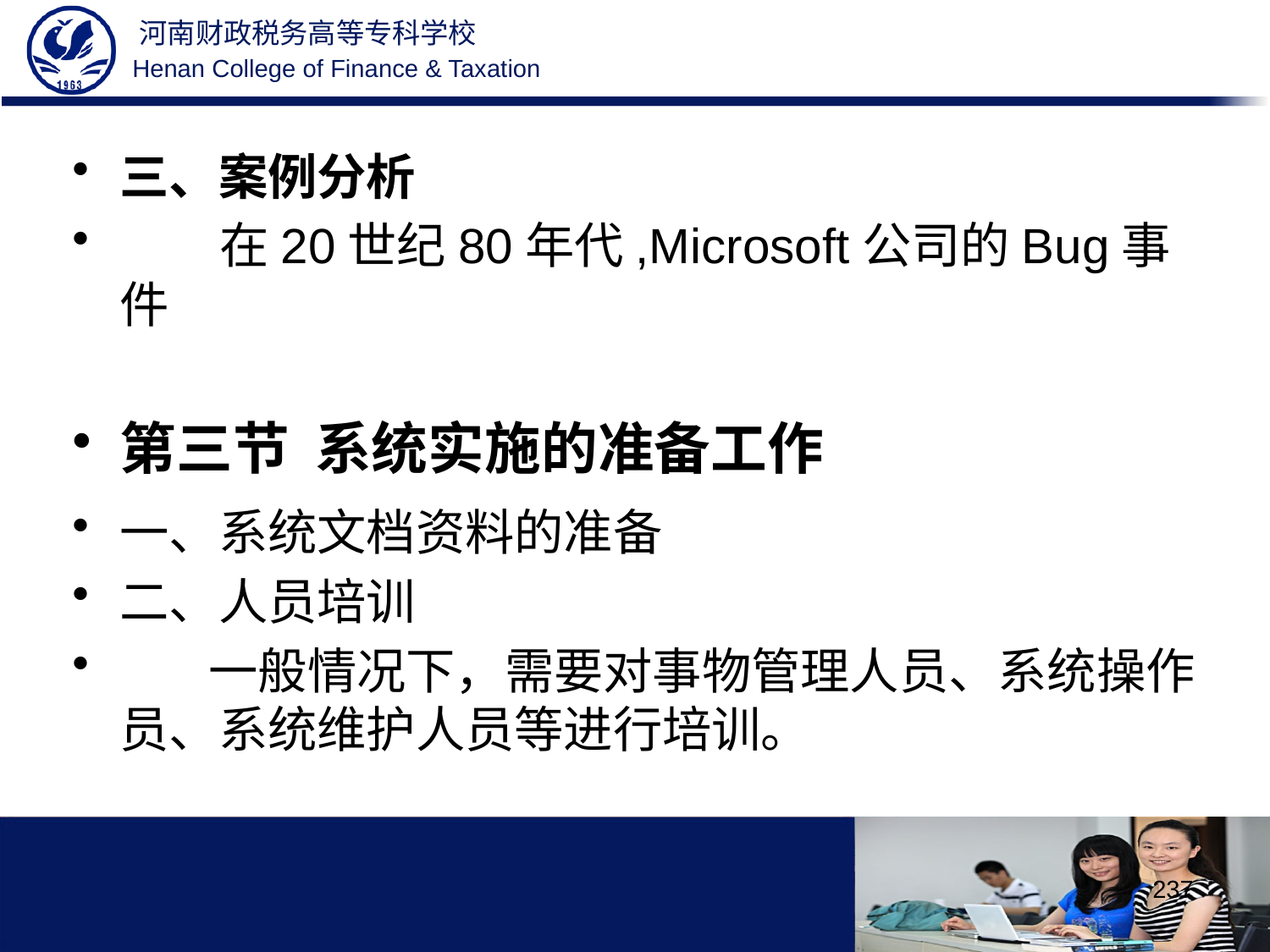

三、案例分析
        在20世纪80年代,Microsoft公司的Bug事件

第三节  系统实施的准备工作
一、系统文档资料的准备
二、人员培训
       一般情况下，需要对事物管理人员、系统操作员、系统维护人员等进行培训。

237